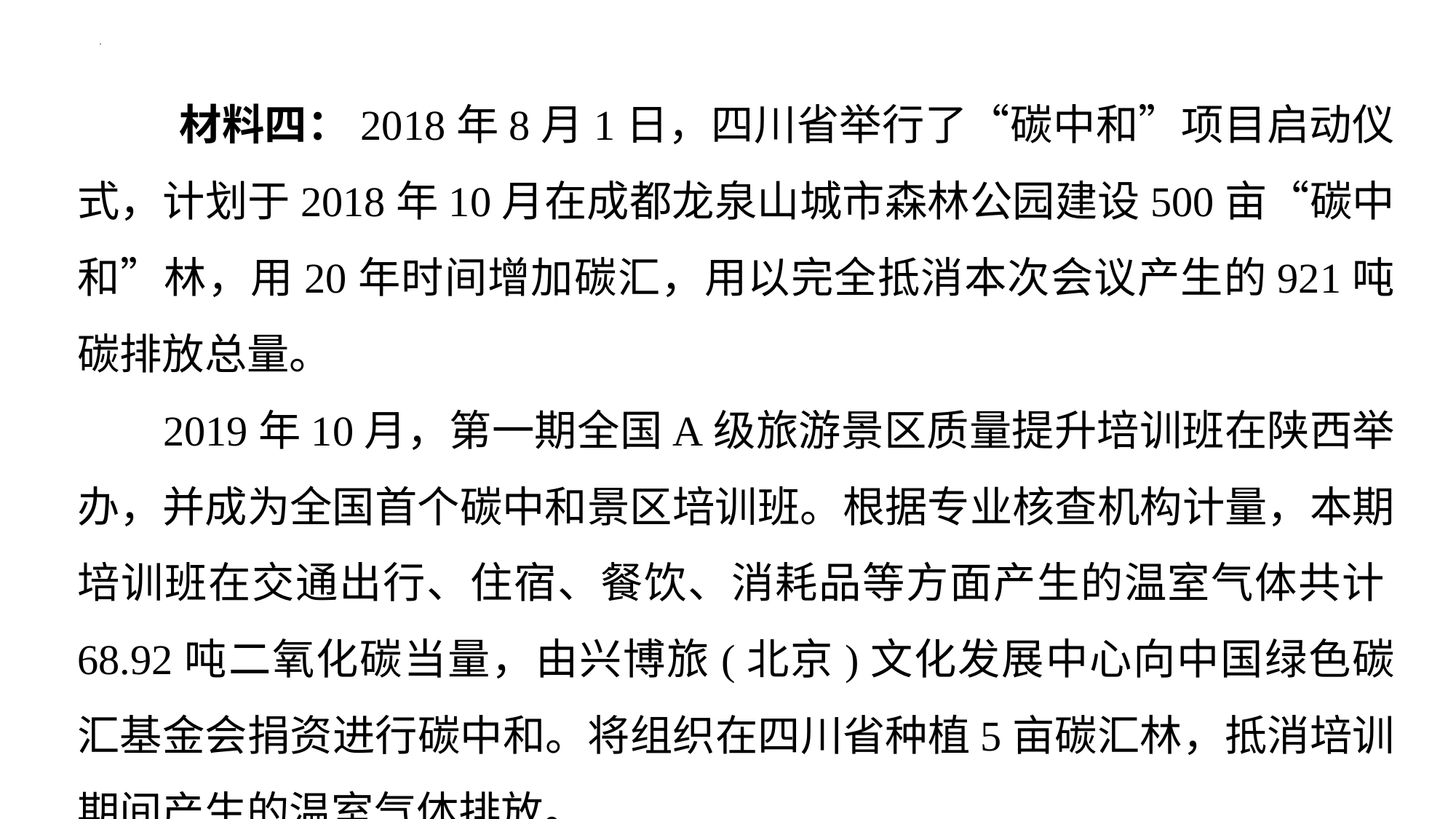

#
      材料四：2018年8月1日，四川省举行了“碳中和”项目启动仪式，计划于2018年10月在成都龙泉山城市森林公园建设500亩“碳中和”林，用20年时间增加碳汇，用以完全抵消本次会议产生的921吨碳排放总量。
     2019年10月，第一期全国A级旅游景区质量提升培训班在陕西举办，并成为全国首个碳中和景区培训班。根据专业核查机构计量，本期培训班在交通出行、住宿、餐饮、消耗品等方面产生的温室气体共计68.92吨二氧化碳当量，由兴博旅(北京)文化发展中心向中国绿色碳汇基金会捐资进行碳中和。将组织在四川省种植5亩碳汇林，抵消培训期间产生的温室气体排放。